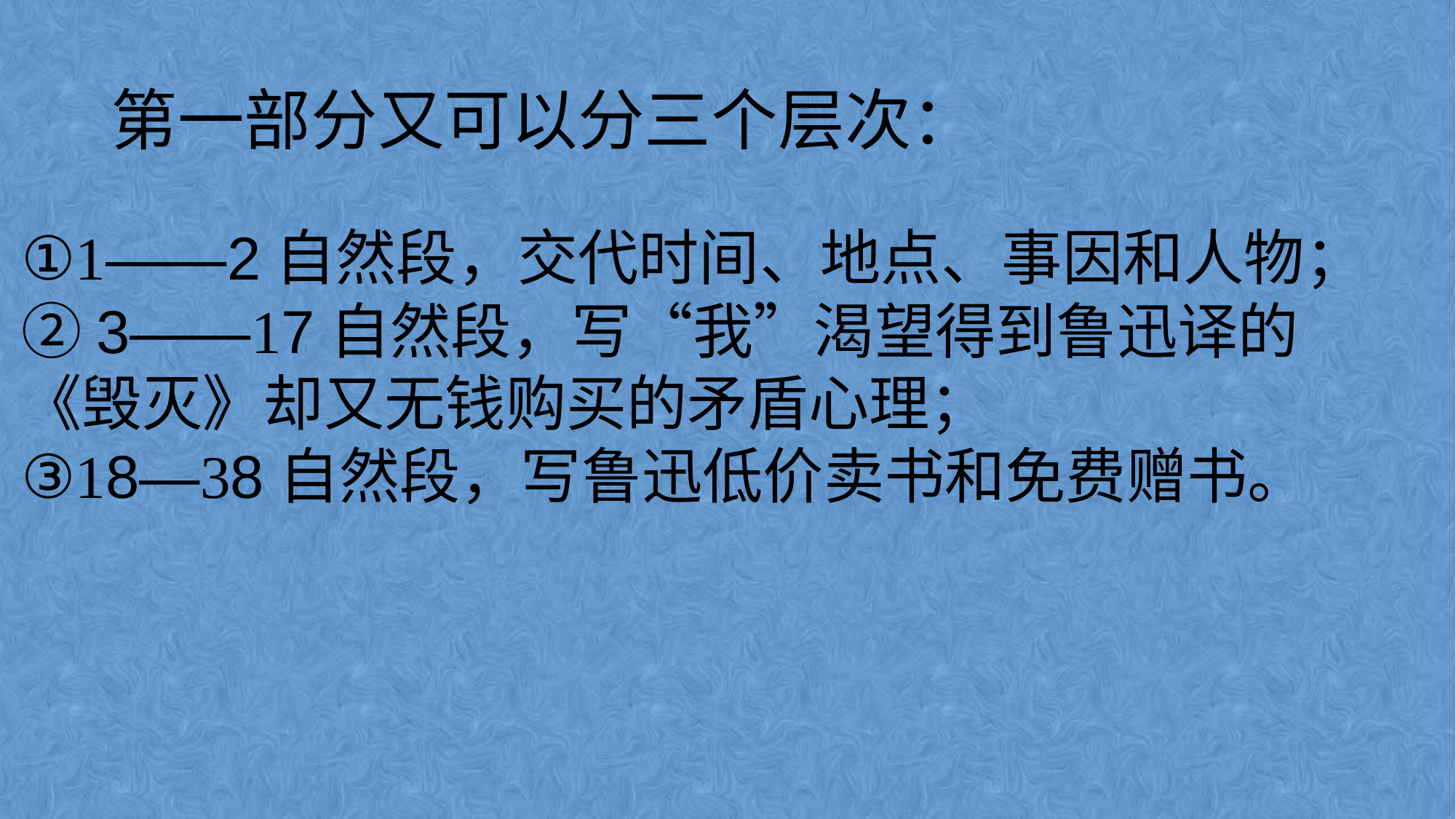

# 第一部分又可以分三个层次：
①1——2自然段，交代时间、地点、事因和人物；②3——17自然段，写“我”渴望得到鲁迅译的《毁灭》却又无钱购买的矛盾心理；
③18—38自然段，写鲁迅低价卖书和免费赠书。